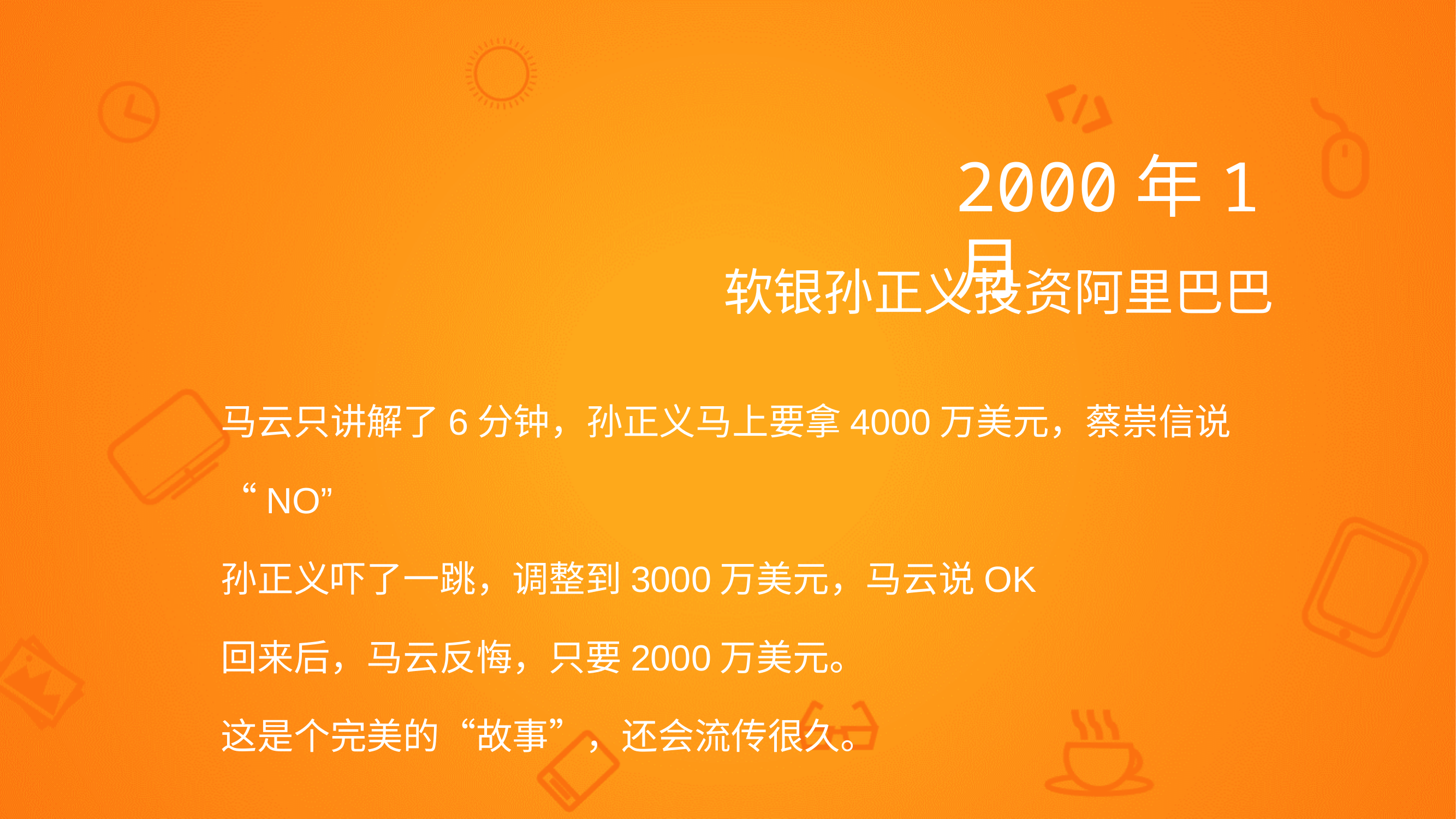

2000年1月
软银孙正义投资阿里巴巴
马云只讲解了6分钟，孙正义马上要拿4000万美元，蔡崇信说“NO”
孙正义吓了一跳，调整到3000万美元，马云说OK
回来后，马云反悔，只要2000万美元。
这是个完美的“故事”，还会流传很久。